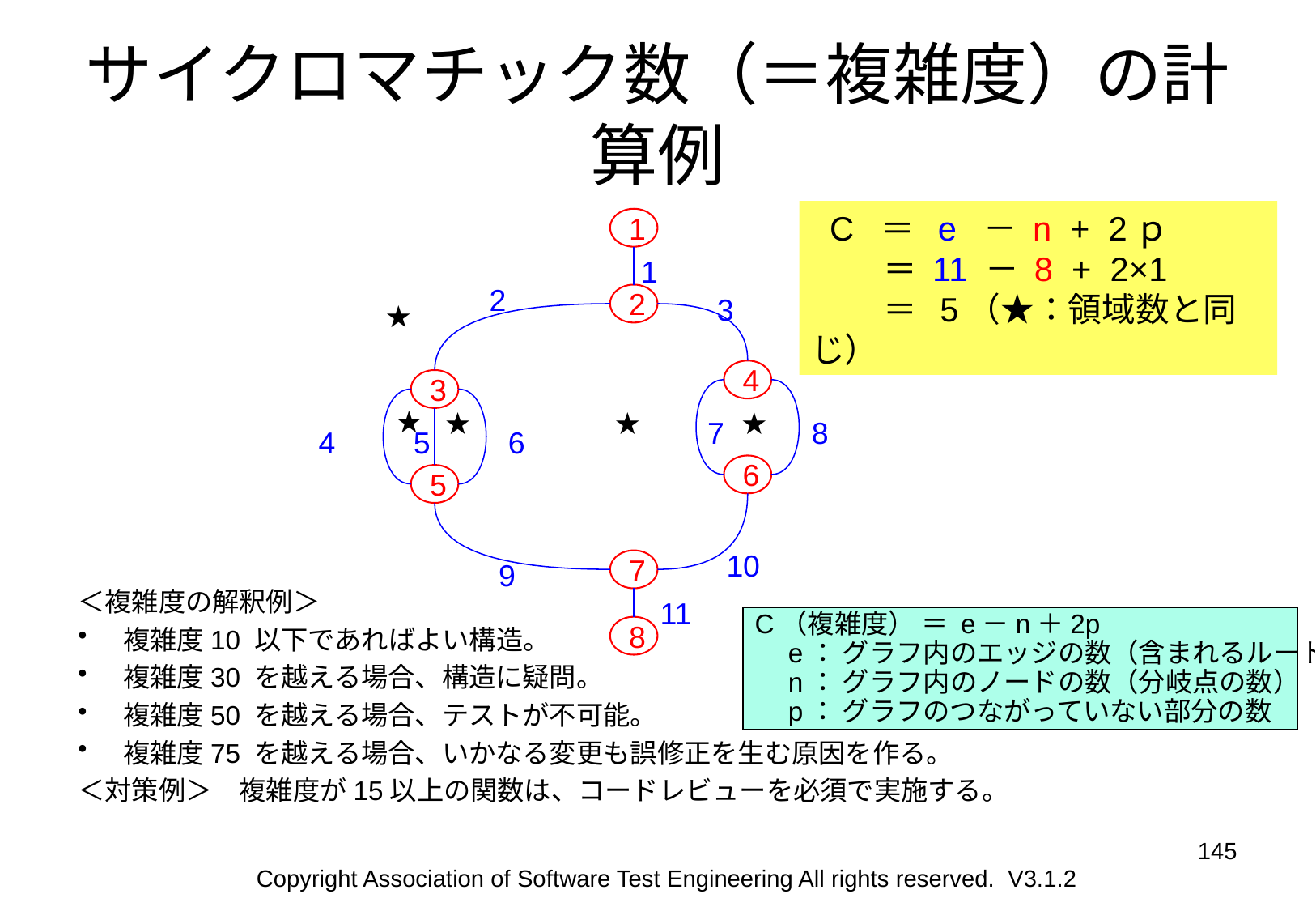

# サイクロマチック数（＝複雑度）の計算例
  C  ＝  e  － n  +  2ｐ
  　  ＝ 11 － 8  +  2×1
   　 ＝  5（★：領域数と同じ）
1
1
2
2
3
★
4
3
★
★
★
★
7
8
4
5
6
6
5
10
9
7
＜複雑度の解釈例＞
複雑度10 以下であればよい構造。
複雑度30 を越える場合、構造に疑問。
複雑度50 を越える場合、テストが不可能。
複雑度75 を越える場合、いかなる変更も誤修正を生む原因を作る。
＜対策例＞　複雑度が15以上の関数は、コードレビューを必須で実施する。
11
C（複雑度） ＝ e－n＋2p
　e： グラフ内のエッジの数（含まれるルート数）
　n： グラフ内のノードの数（分岐点の数）
　p： グラフのつながっていない部分の数
8
145
Copyright Association of Software Test Engineering All rights reserved.  V3.1.2